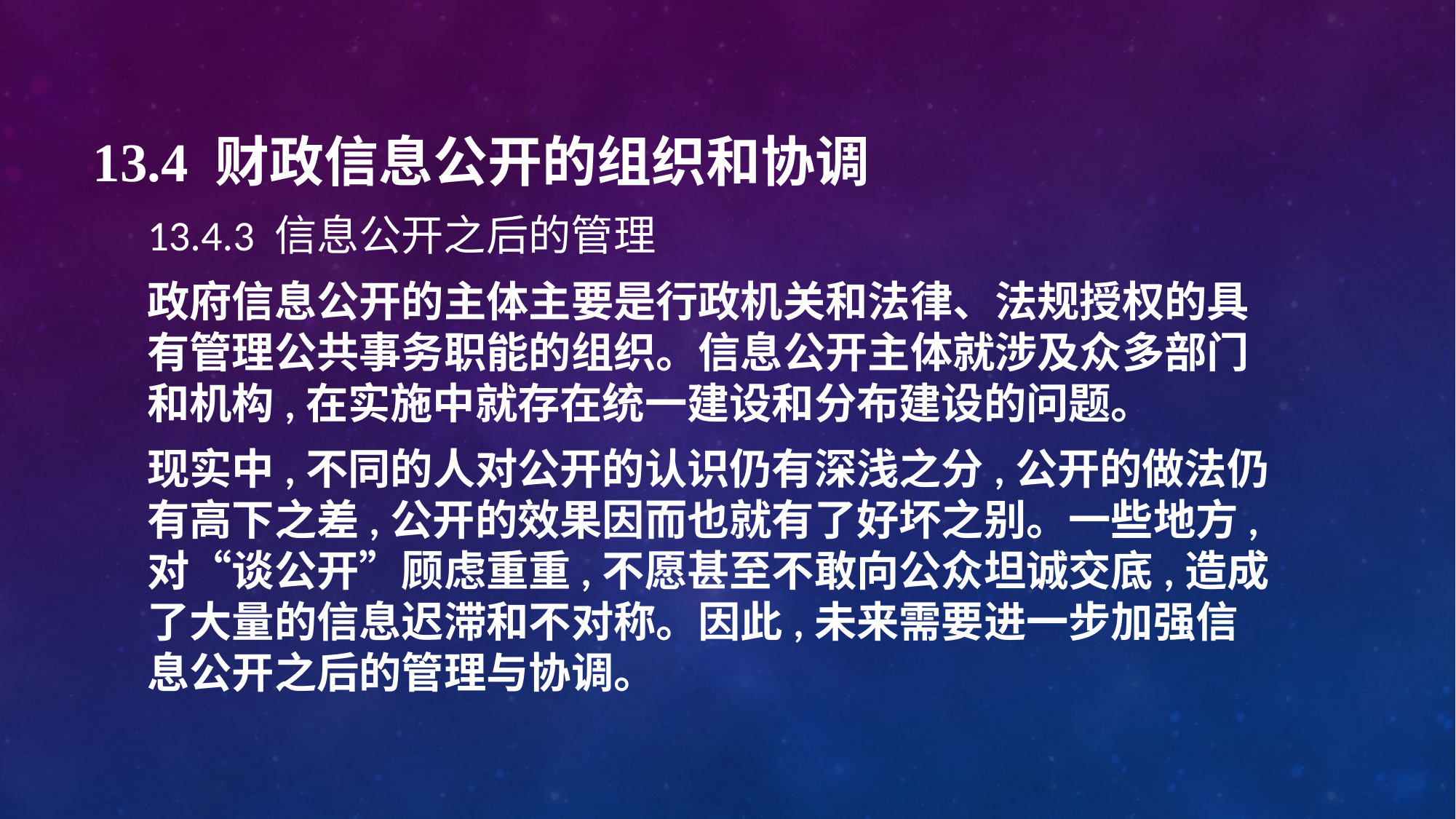

# 13.4 财政信息公开的组织和协调
13.4.3 信息公开之后的管理
政府信息公开的主体主要是行政机关和法律、法规授权的具有管理公共事务职能的组织。信息公开主体就涉及众多部门和机构,在实施中就存在统一建设和分布建设的问题。
现实中,不同的人对公开的认识仍有深浅之分,公开的做法仍有高下之差,公开的效果因而也就有了好坏之别。一些地方,对“谈公开”顾虑重重,不愿甚至不敢向公众坦诚交底,造成了大量的信息迟滞和不对称。因此,未来需要进一步加强信息公开之后的管理与协调。